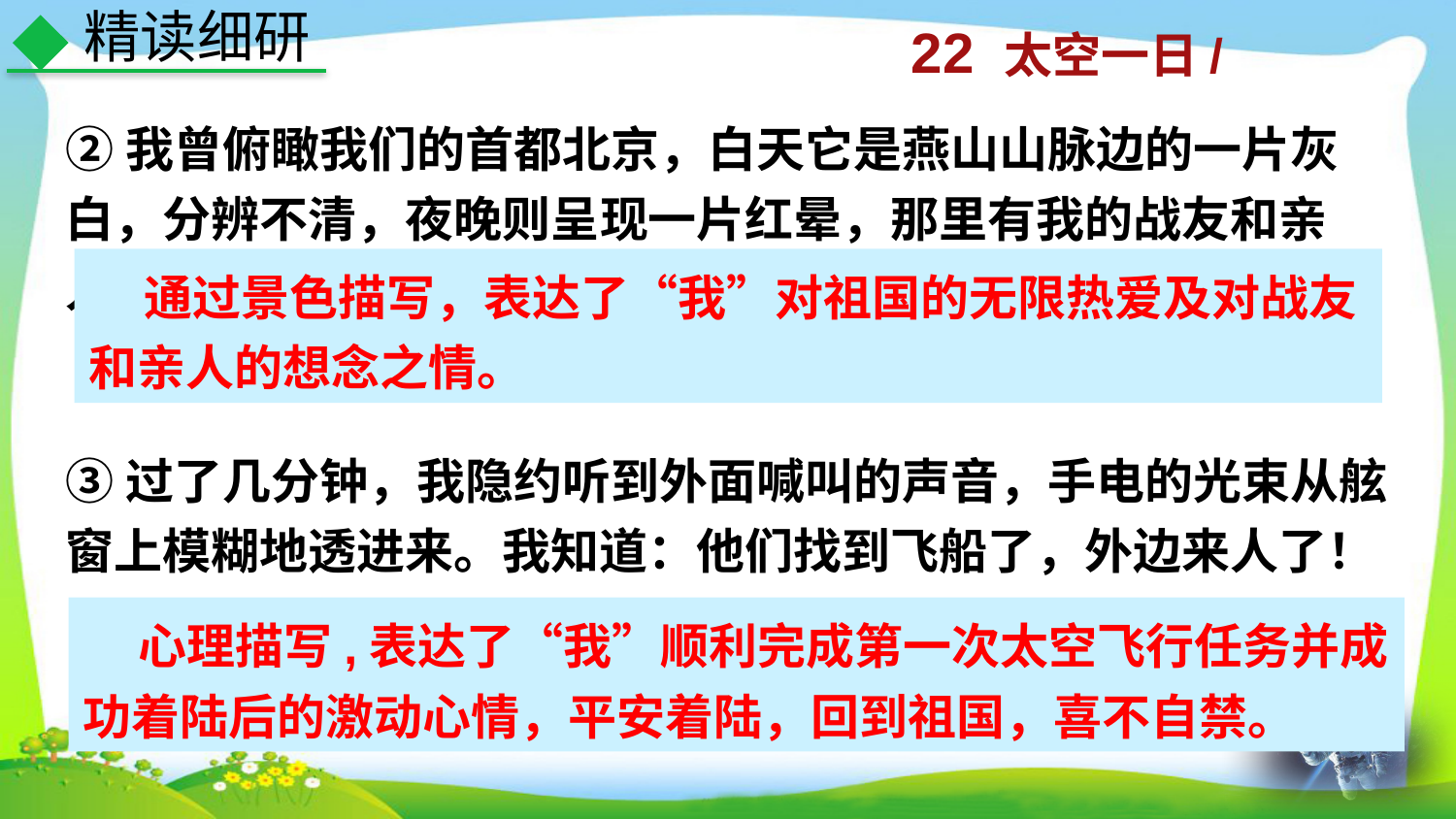

精读细研

②我曾俯瞰我们的首都北京，白天它是燕山山脉边的一片灰白，分辨不清，夜晚则呈现一片红晕，那里有我的战友和亲人。
    通过景色描写，表达了“我”对祖国的无限热爱及对战友和亲人的想念之情。
③过了几分钟，我隐约听到外面喊叫的声音，手电的光束从舷窗上模糊地透进来。我知道：他们找到飞船了，外边来人了！
    心理描写,表达了“我”顺利完成第一次太空飞行任务并成功着陆后的激动心情，平安着陆，回到祖国，喜不自禁。